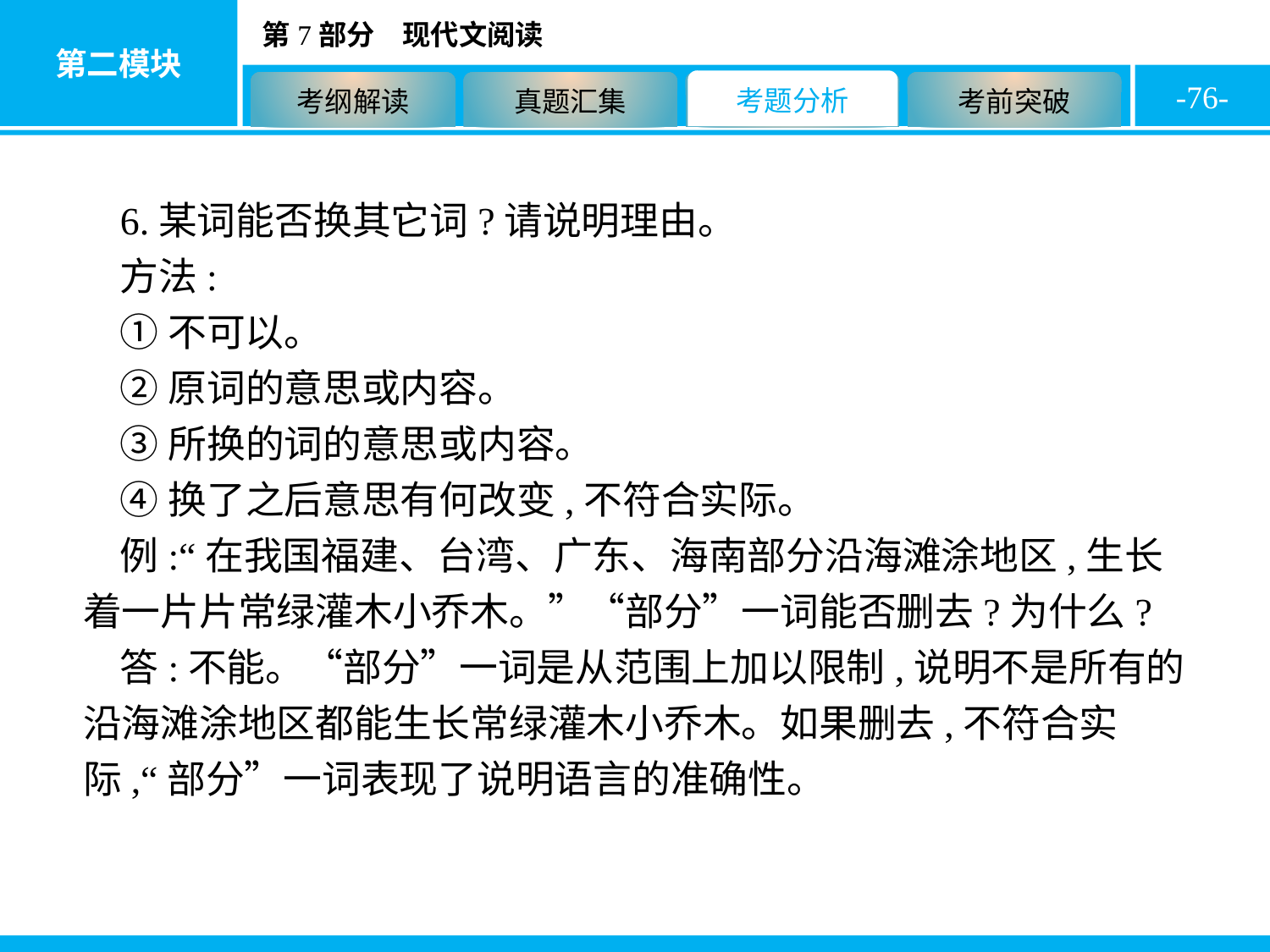

-76-
6.某词能否换其它词?请说明理由。
方法:
①不可以。
②原词的意思或内容。
③所换的词的意思或内容。
④换了之后意思有何改变,不符合实际。
例:“在我国福建、台湾、广东、海南部分沿海滩涂地区,生长着一片片常绿灌木小乔木。”“部分”一词能否删去?为什么?
答:不能。“部分”一词是从范围上加以限制,说明不是所有的沿海滩涂地区都能生长常绿灌木小乔木。如果删去,不符合实际,“部分”一词表现了说明语言的准确性。